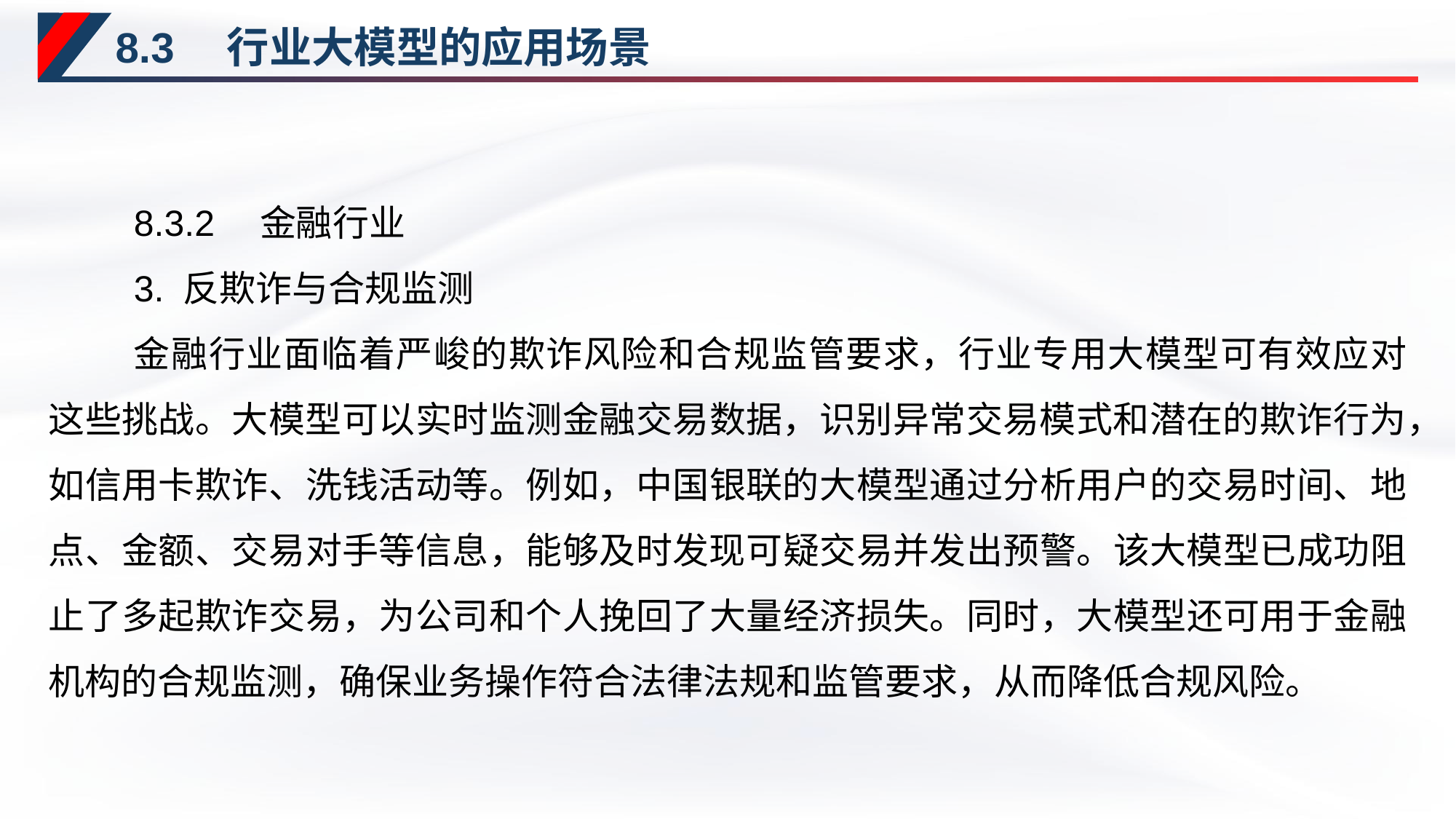

# 8.3　行业大模型的应用场景
8.3.2　金融行业
3. 反欺诈与合规监测
金融行业面临着严峻的欺诈风险和合规监管要求，行业专用大模型可有效应对这些挑战。大模型可以实时监测金融交易数据，识别异常交易模式和潜在的欺诈行为，如信用卡欺诈、洗钱活动等。例如，中国银联的大模型通过分析用户的交易时间、地点、金额、交易对手等信息，能够及时发现可疑交易并发出预警。该大模型已成功阻止了多起欺诈交易，为公司和个人挽回了大量经济损失。同时，大模型还可用于金融机构的合规监测，确保业务操作符合法律法规和监管要求，从而降低合规风险。